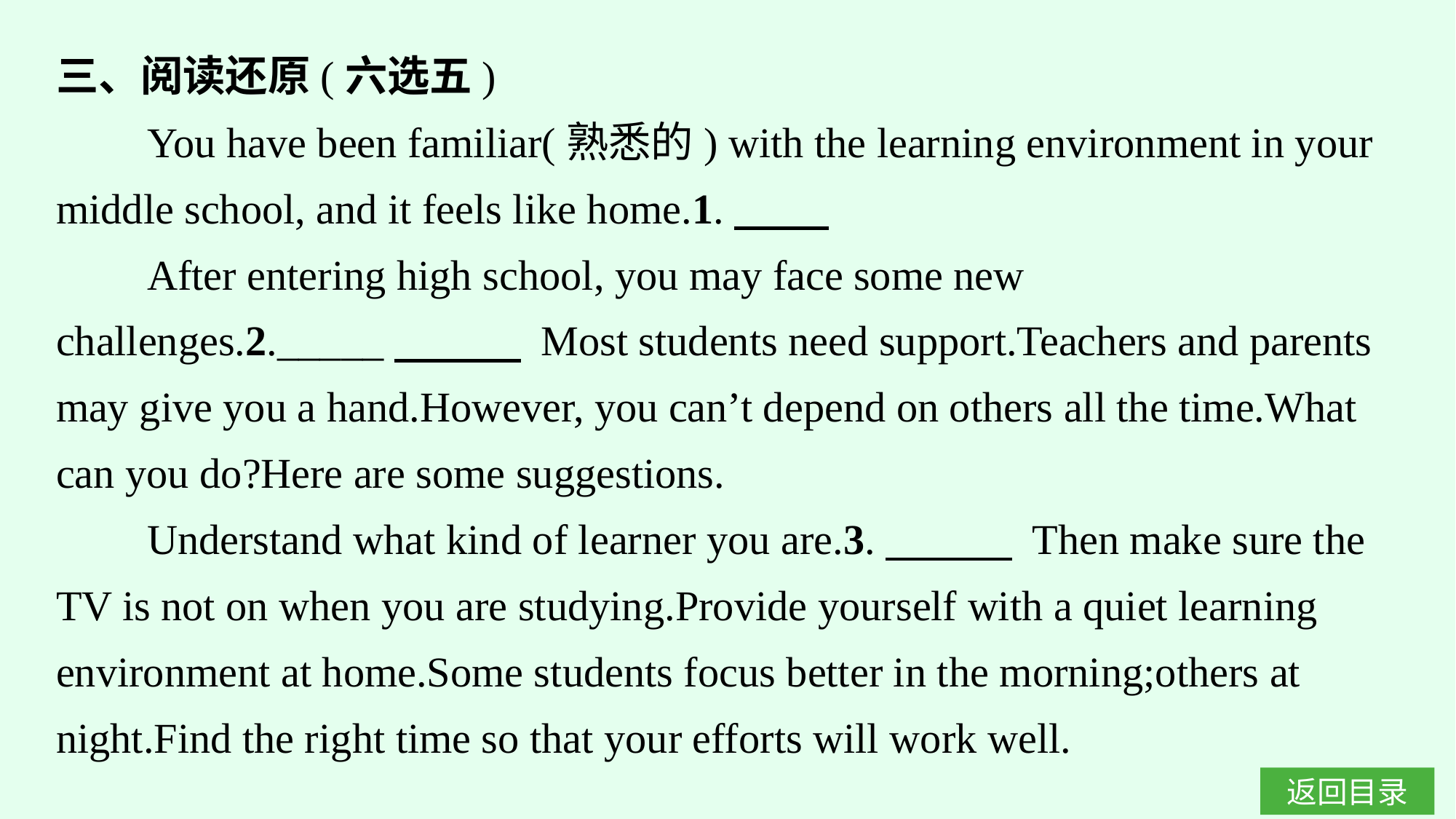

三、阅读还原(六选五)
You have been familiar(熟悉的) with the learning environment in your middle school, and it feels like home.1.
After entering high school, you may face some new challenges.2._____　　　 Most students need support.Teachers and parents may give you a hand.However, you can’t depend on others all the time.What can you do?Here are some suggestions.
Understand what kind of learner you are.3.　　　 Then make sure the TV is not on when you are studying.Provide yourself with a quiet learning environment at home.Some students focus better in the morning;others at night.Find the right time so that your efforts will work well.